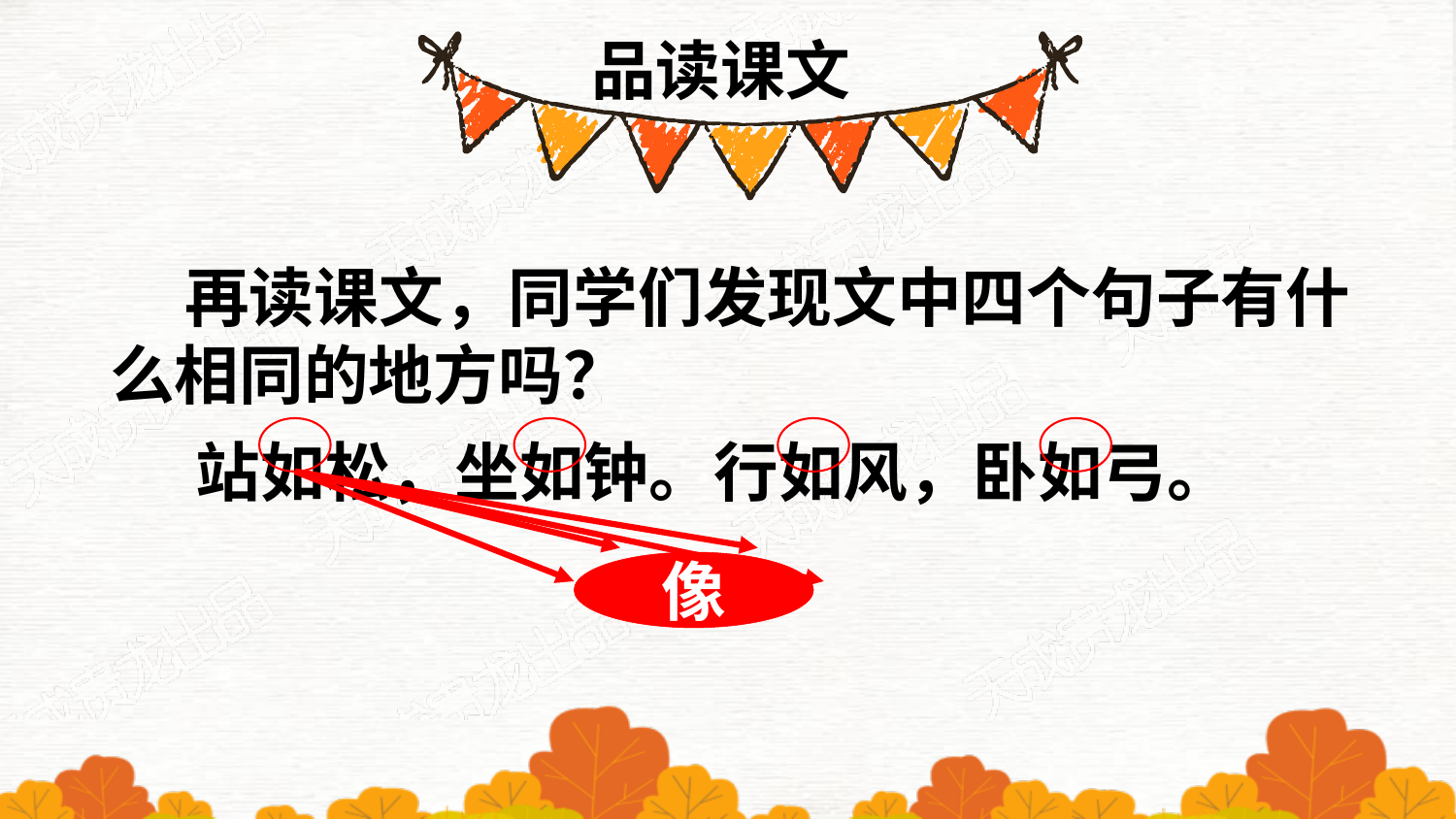

品读课文
    再读课文，同学们发现文中四个句子有什么相同的地方吗？
站如松，坐如钟。行如风，卧如弓。

像